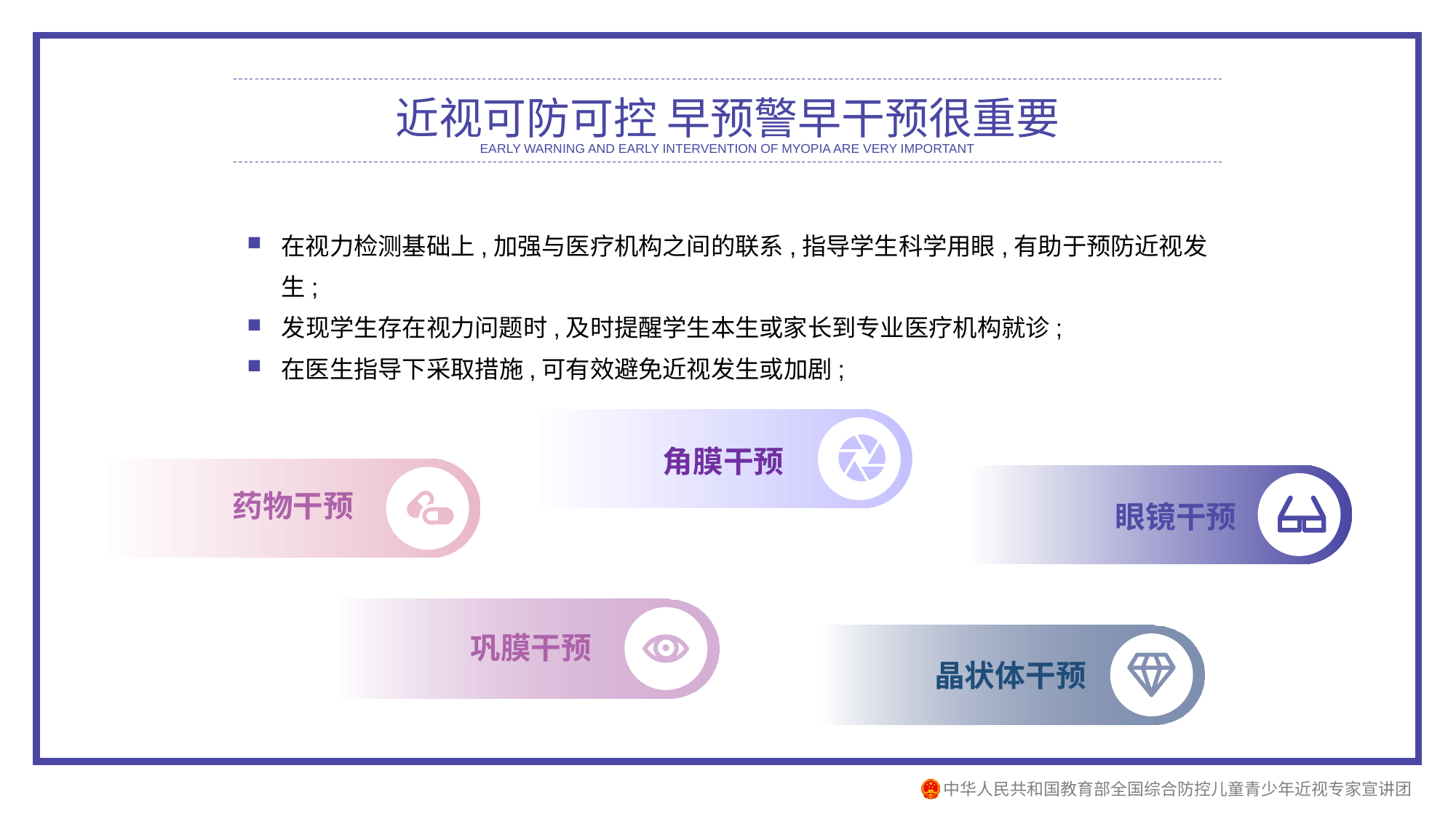

近视可防可控 早预警早干预很重要
EARLY WARNING AND EARLY INTERVENTION OF MYOPIA ARE VERY IMPORTANT
在视力检测基础上,加强与医疗机构之间的联系,指导学生科学用眼,有助于预防近视发生;
发现学生存在视力问题时,及时提醒学生本生或家长到专业医疗机构就诊;
在医生指导下采取措施,可有效避免近视发生或加剧;

角膜干预

药物干预

眼镜干预

巩膜干预

晶状体干预